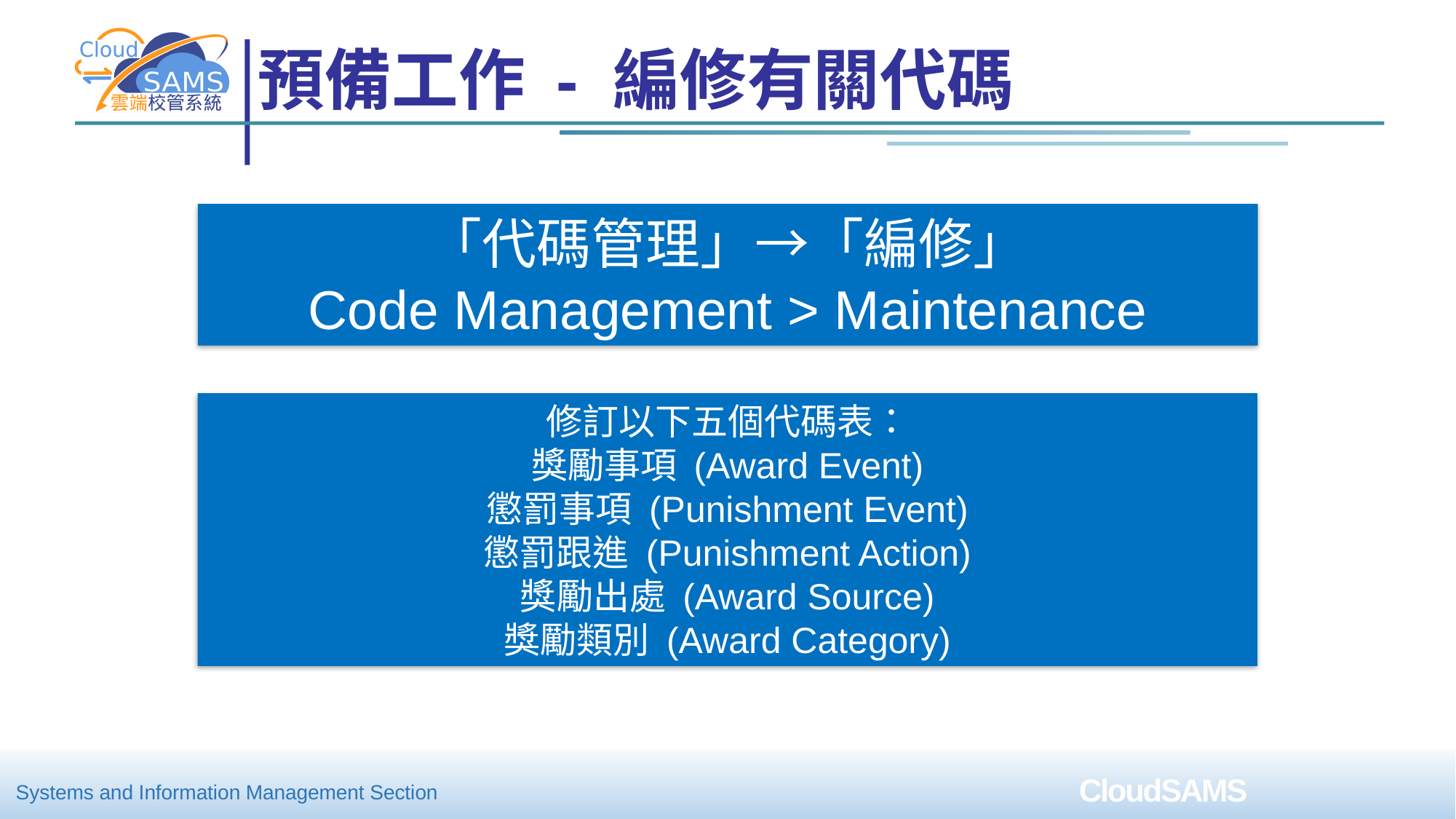

# 預備工作 - 編修有關代碼
「代碼管理」→「編修」
Code Management > Maintenance
修訂以下五個代碼表：
獎勵事項 (Award Event)
懲罰事項 (Punishment Event)
懲罰跟進 (Punishment Action)
獎勵出處 (Award Source)
獎勵類別 (Award Category)